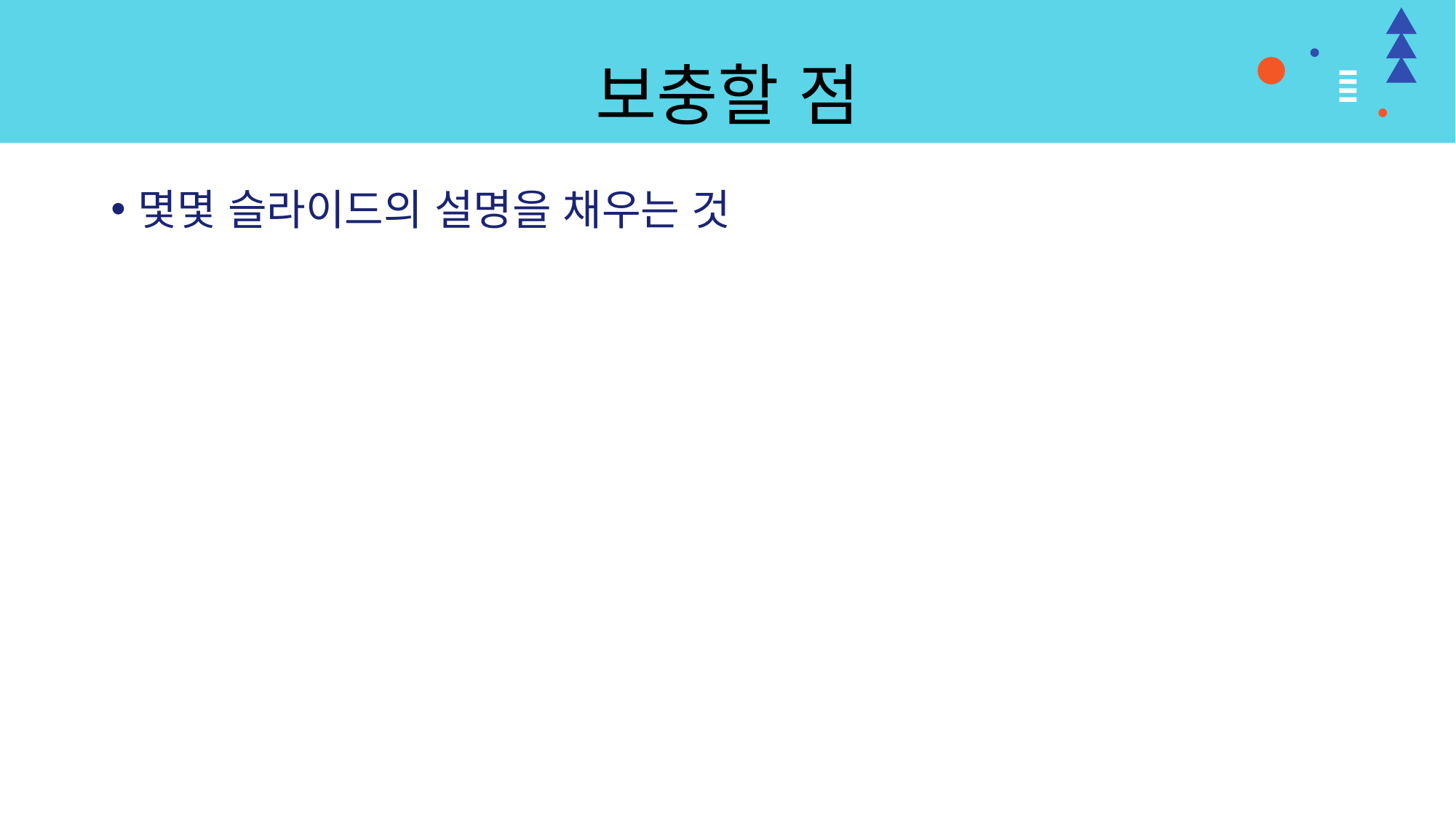

# 보충할 점
몇몇 슬라이드의 설명을 채우는 것